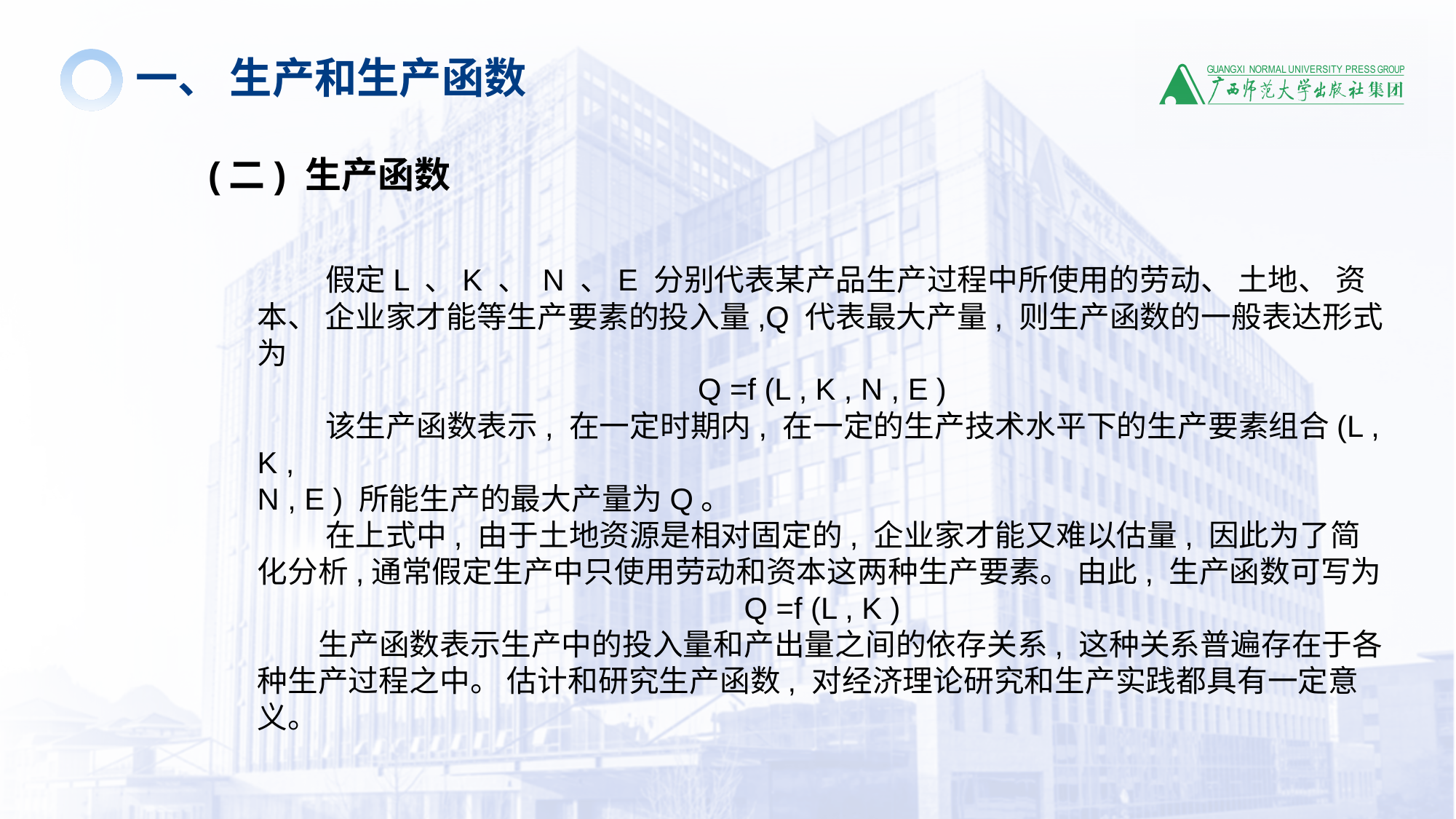

一、 生产和生产函数

(二) 生产函数
         假定L 、K 、 N 、E 分别代表某产品生产过程中所使用的劳动、 土地、 资本、 企业家才能等生产要素的投入量,Q 代表最大产量, 则生产函数的一般表达形式为
Q =f (L , K , N , E )
         该生产函数表示, 在一定时期内, 在一定的生产技术水平下的生产要素组合(L , K ,
N , E ) 所能生产的最大产量为Q。
         在上式中, 由于土地资源是相对固定的, 企业家才能又难以估量, 因此为了简化分析,通常假定生产中只使用劳动和资本这两种生产要素。 由此, 生产函数可写为
Q =f (L , K )
        生产函数表示生产中的投入量和产出量之间的依存关系, 这种关系普遍存在于各种生产过程之中。 估计和研究生产函数, 对经济理论研究和生产实践都具有一定意义。